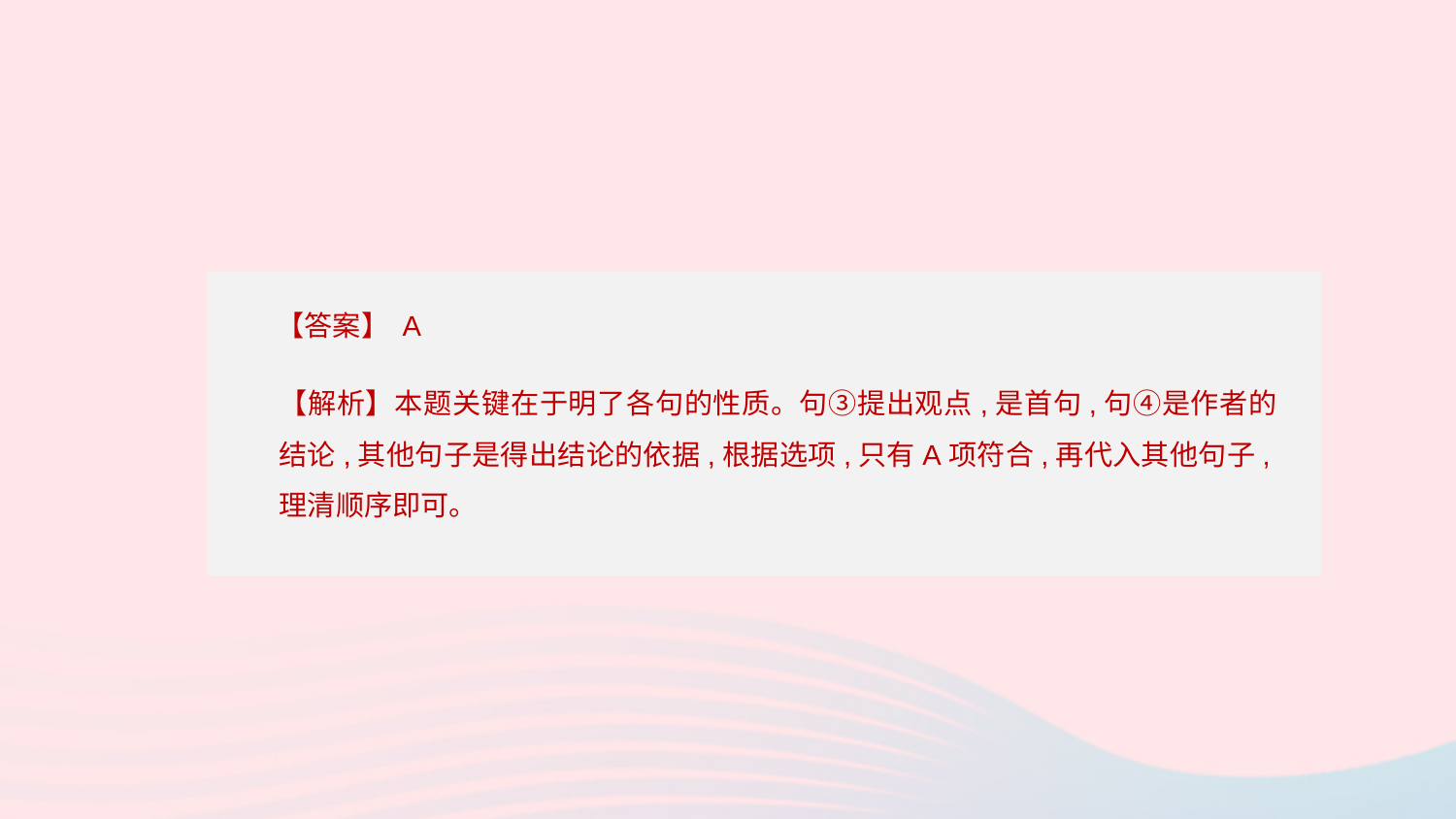

【答案】 A
【解析】本题关键在于明了各句的性质。句③提出观点,是首句,句④是作者的结论,其他句子是得出结论的依据,根据选项,只有A项符合,再代入其他句子,理清顺序即可。